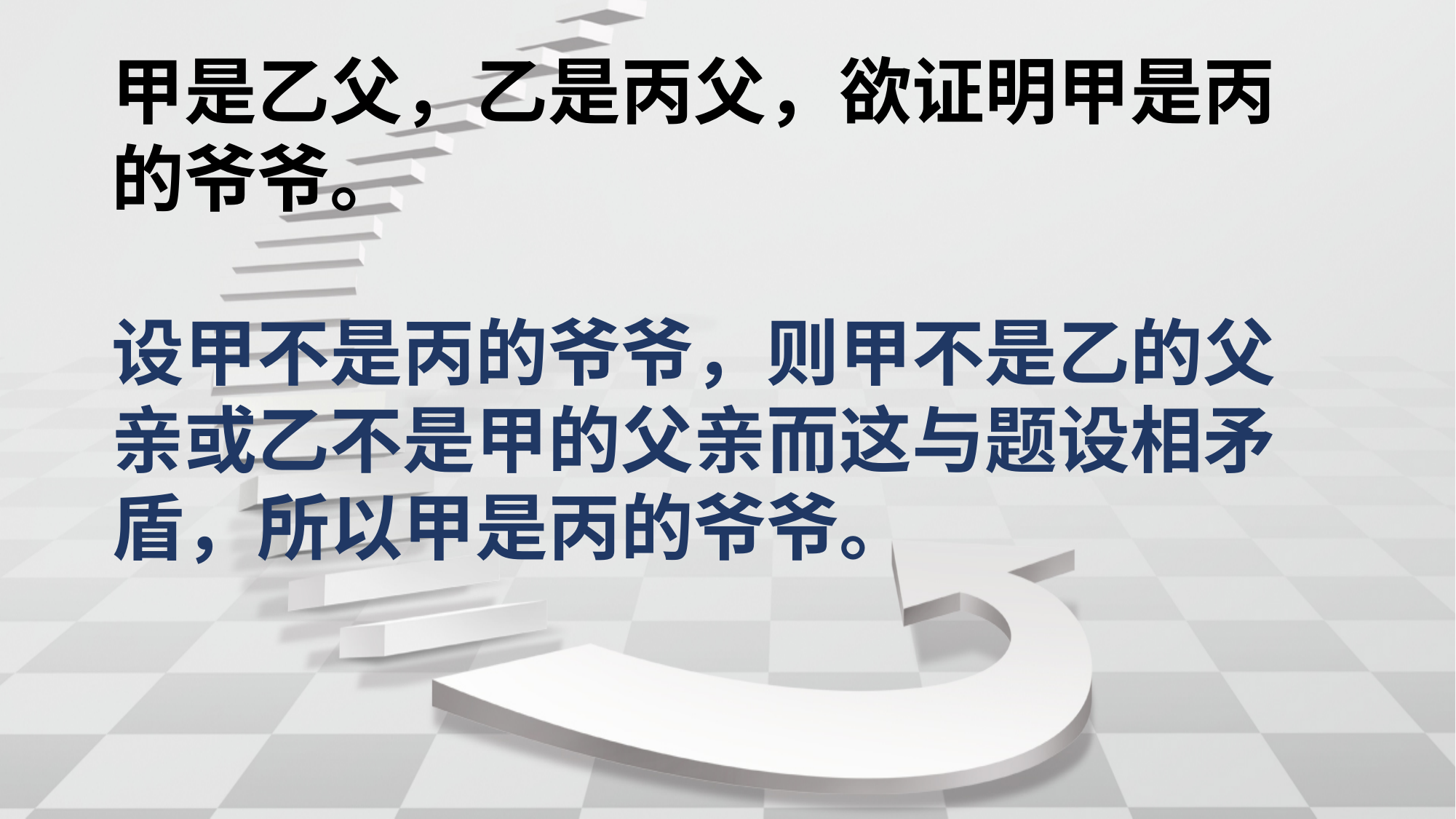

甲是乙父，乙是丙父，欲证明甲是丙的爷爷。

设甲不是丙的爷爷，则甲不是乙的父亲或乙不是甲的父亲而这与题设相矛盾，所以甲是丙的爷爷。